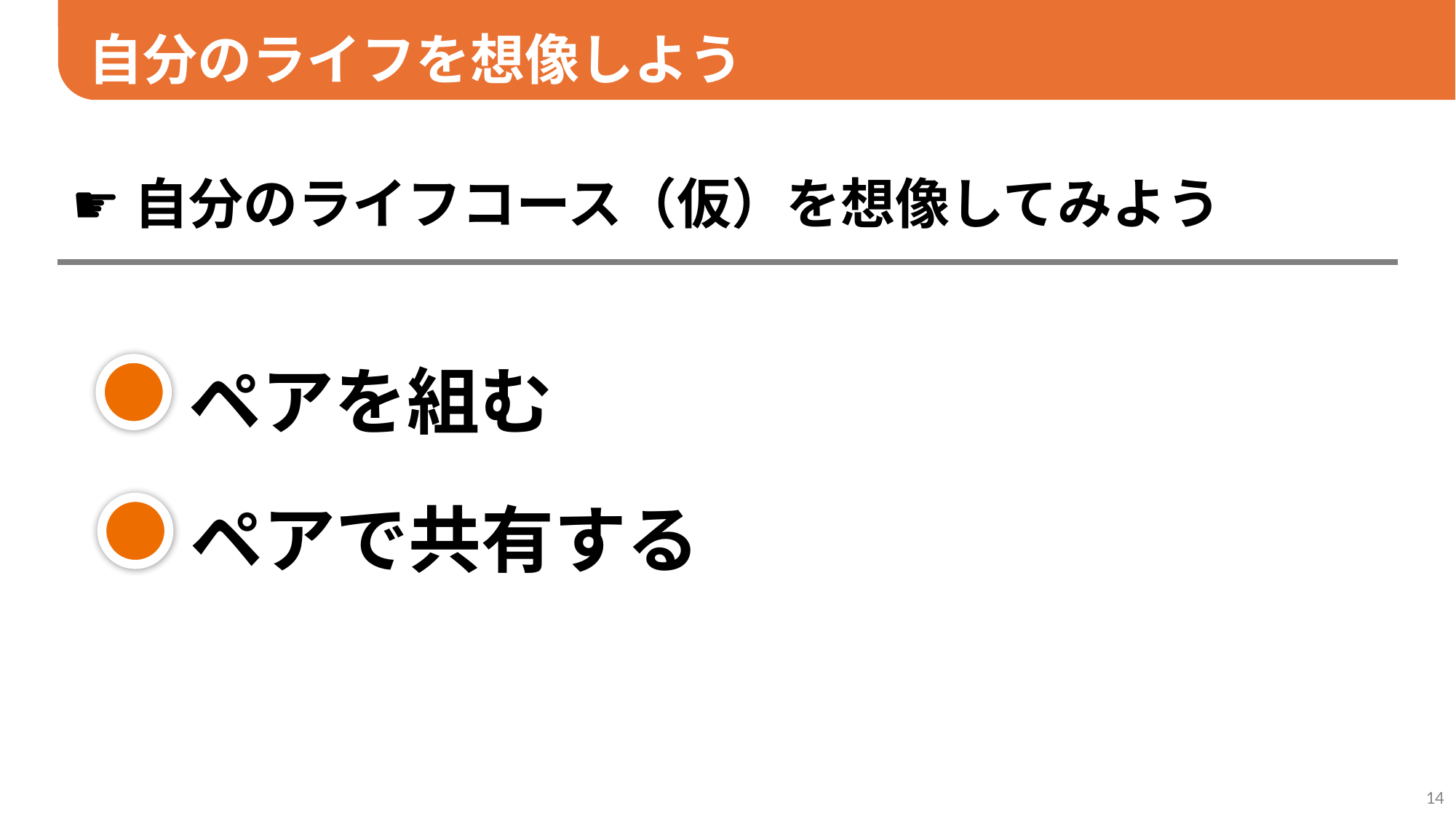

自分のライフを想像しよう
ワーク
☛自分のライフコース（仮）を想像してみよう
ペアを組む

ペアで共有する

14